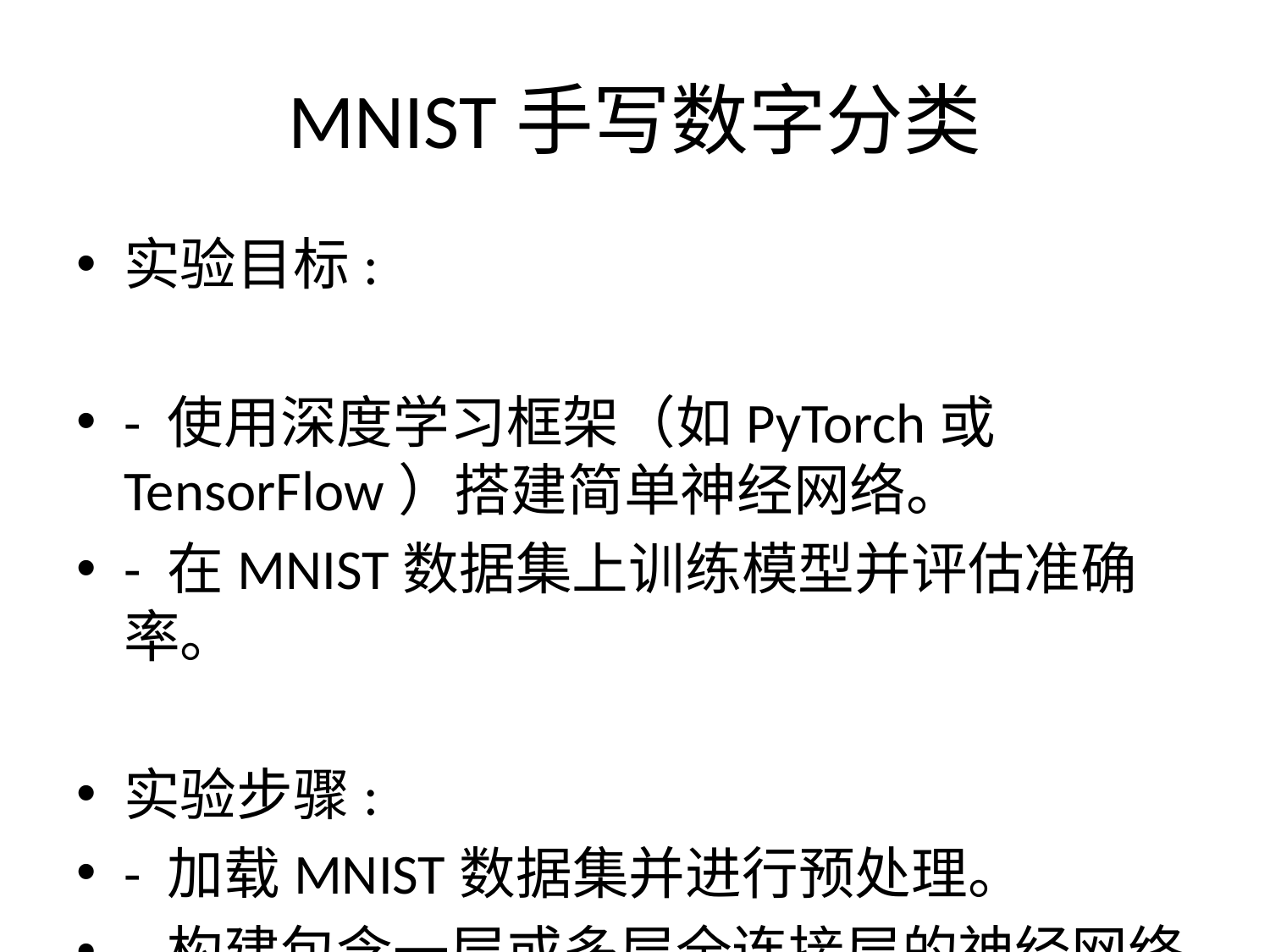

# MNIST手写数字分类
实验目标:

- 使用深度学习框架（如PyTorch或TensorFlow）搭建简单神经网络。
- 在MNIST数据集上训练模型并评估准确率。

实验步骤:
- 加载MNIST数据集并进行预处理。
- 构建包含一层或多层全连接层的神经网络。
- 训练模型并在测试集上评估性能。